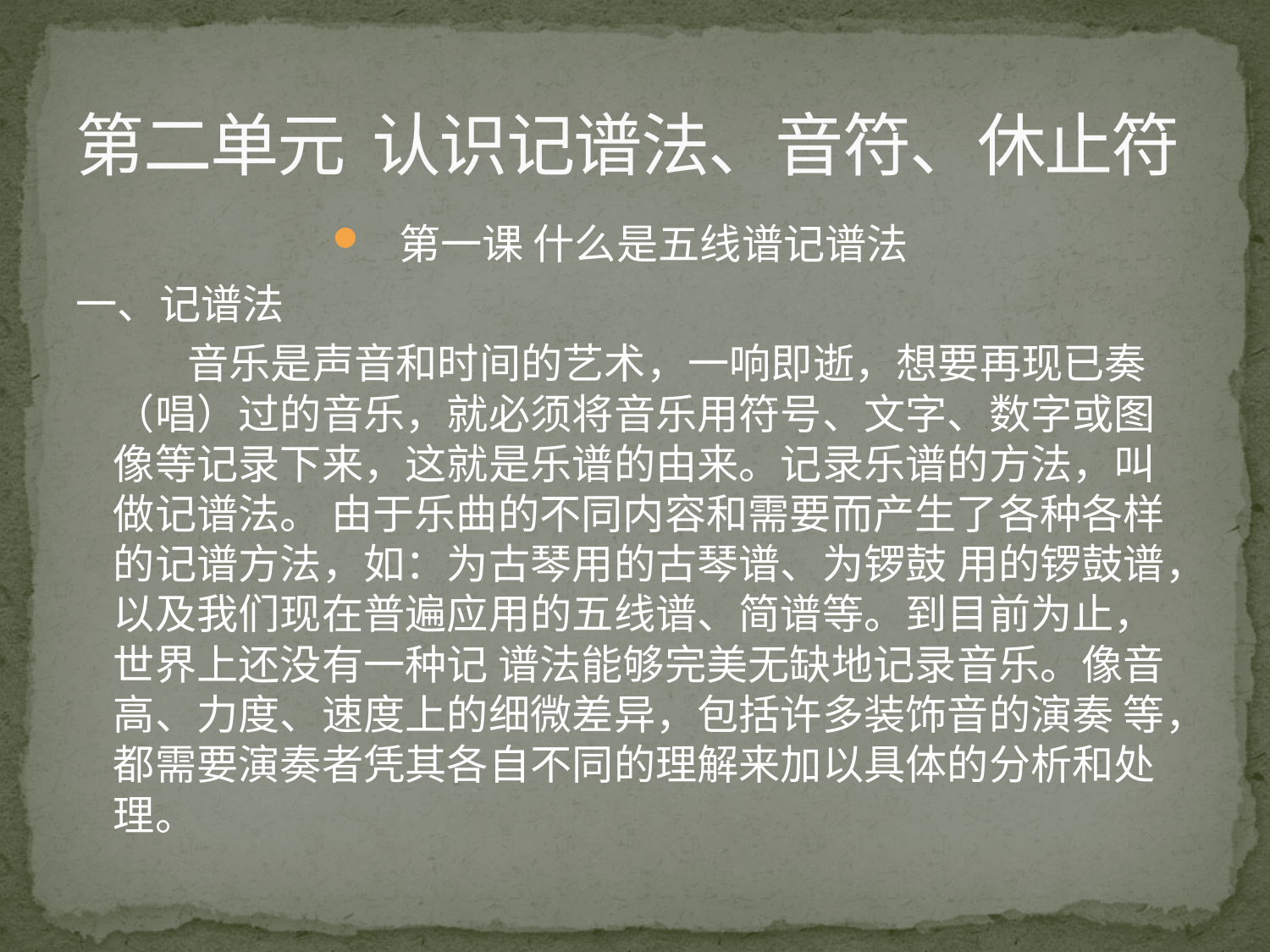

# 第二单元  认识记谱法、音符、休止符
第一课 什么是五线谱记谱法
一、记谱法
           音乐是声音和时间的艺术，一响即逝，想要再现已奏（唱）过的音乐，就必须将音乐用符号、文字、数字或图像等记录下来，这就是乐谱的由来。记录乐谱的方法，叫做记谱法。 由于乐曲的不同内容和需要而产生了各种各样的记谱方法，如：为古琴用的古琴谱、为锣鼓 用的锣鼓谱，以及我们现在普遍应用的五线谱、简谱等。到目前为止，世界上还没有一种记 谱法能够完美无缺地记录音乐。像音高、力度、速度上的细微差异，包括许多装饰音的演奏 等，都需要演奏者凭其各自不同的理解来加以具体的分析和处理。